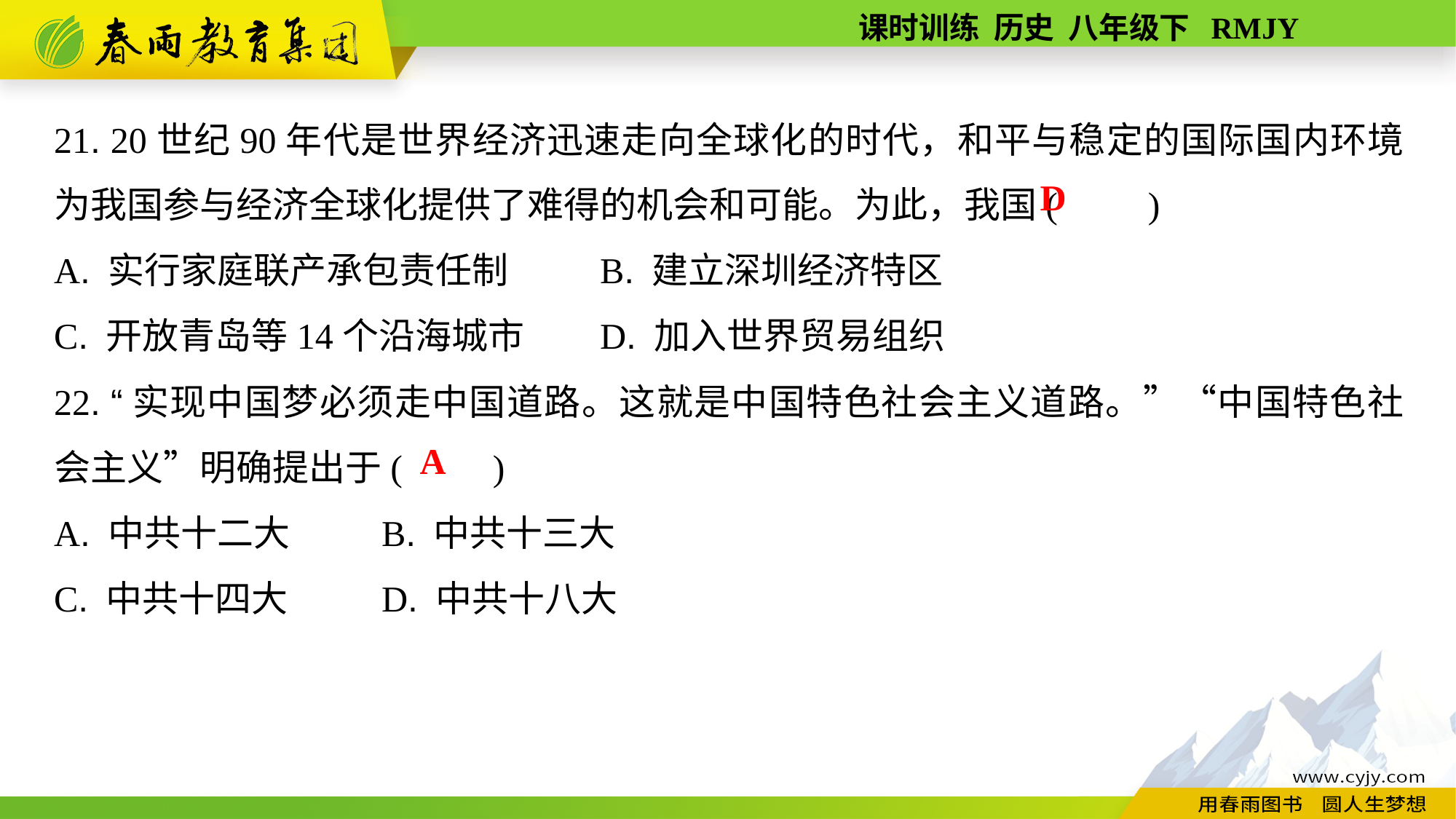

21. 20世纪90年代是世界经济迅速走向全球化的时代，和平与稳定的国际国内环境为我国参与经济全球化提供了难得的机会和可能。为此，我国(　　)
A. 实行家庭联产承包责任制	B. 建立深圳经济特区
C. 开放青岛等14个沿海城市	D. 加入世界贸易组织
22. “实现中国梦必须走中国道路。这就是中国特色社会主义道路。”“中国特色社会主义”明确提出于(　　)
A. 中共十二大	B. 中共十三大
C. 中共十四大	D. 中共十八大
D
A